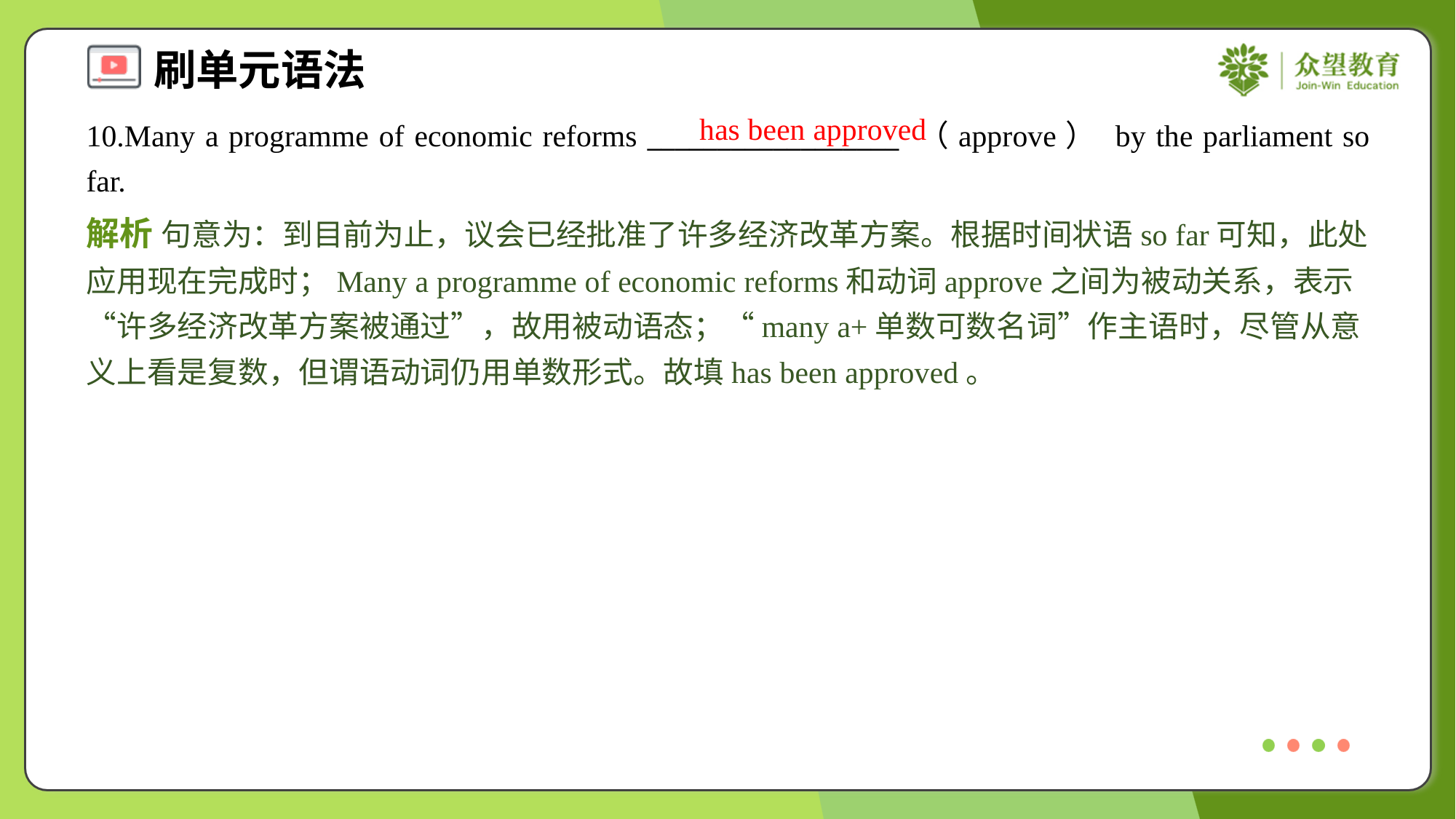

has been approved
10.Many a programme of economic reforms __________________ （approve） by the parliament so far.
解析 句意为：到目前为止，议会已经批准了许多经济改革方案。根据时间状语so far可知，此处应用现在完成时；Many a programme of economic reforms和动词approve之间为被动关系，表示“许多经济改革方案被通过”，故用被动语态；“many a+单数可数名词”作主语时，尽管从意义上看是复数，但谓语动词仍用单数形式。故填has been approved。